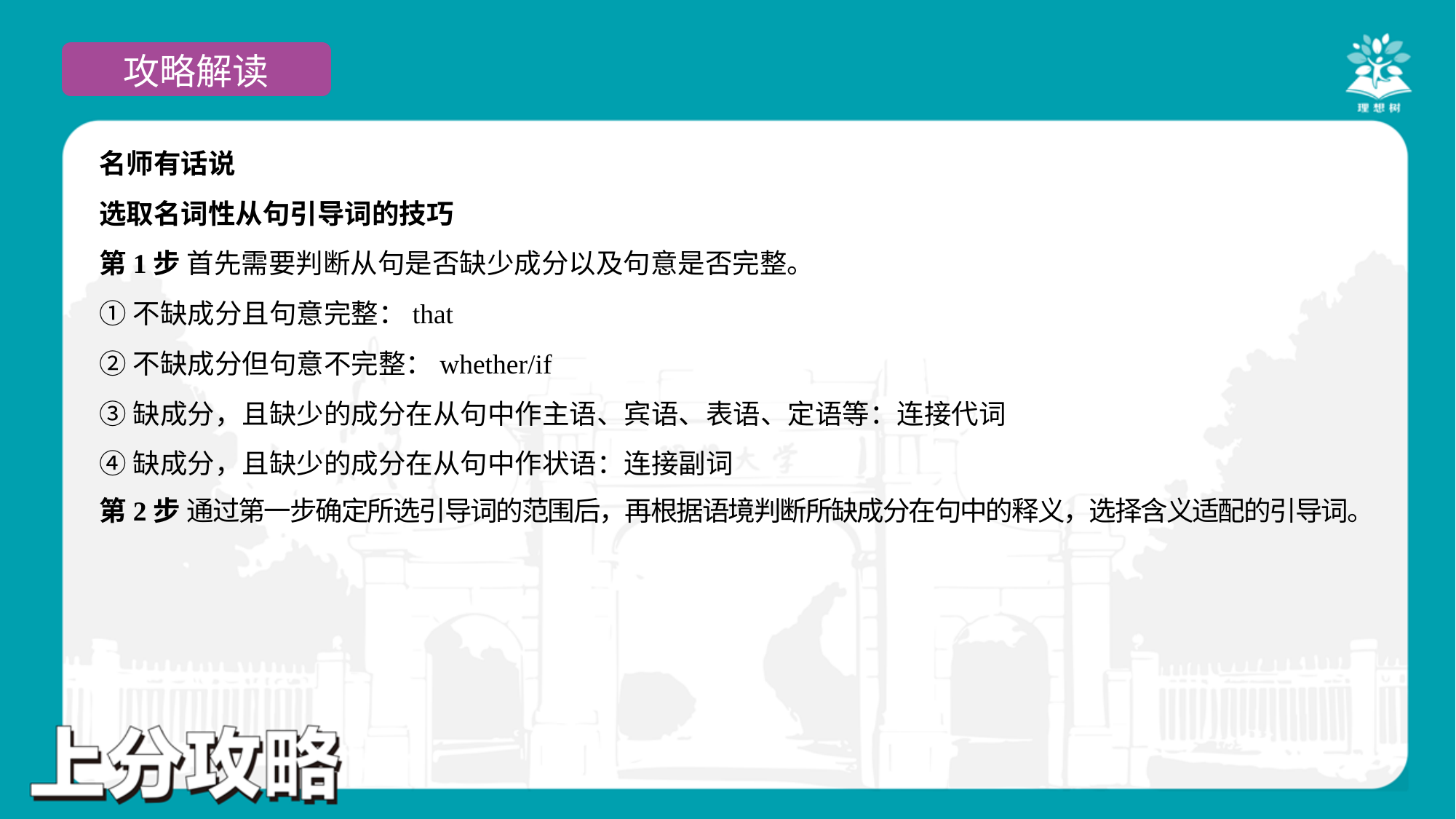

名师有话说
选取名词性从句引导词的技巧
第1步 首先需要判断从句是否缺少成分以及句意是否完整。
①不缺成分且句意完整：that
②不缺成分但句意不完整：whether/if
③缺成分，且缺少的成分在从句中作主语、宾语、表语、定语等：连接代词
④缺成分，且缺少的成分在从句中作状语：连接副词
第2步 通过第一步确定所选引导词的范围后，再根据语境判断所缺成分在句中的释义，选择含义适配的引导词。